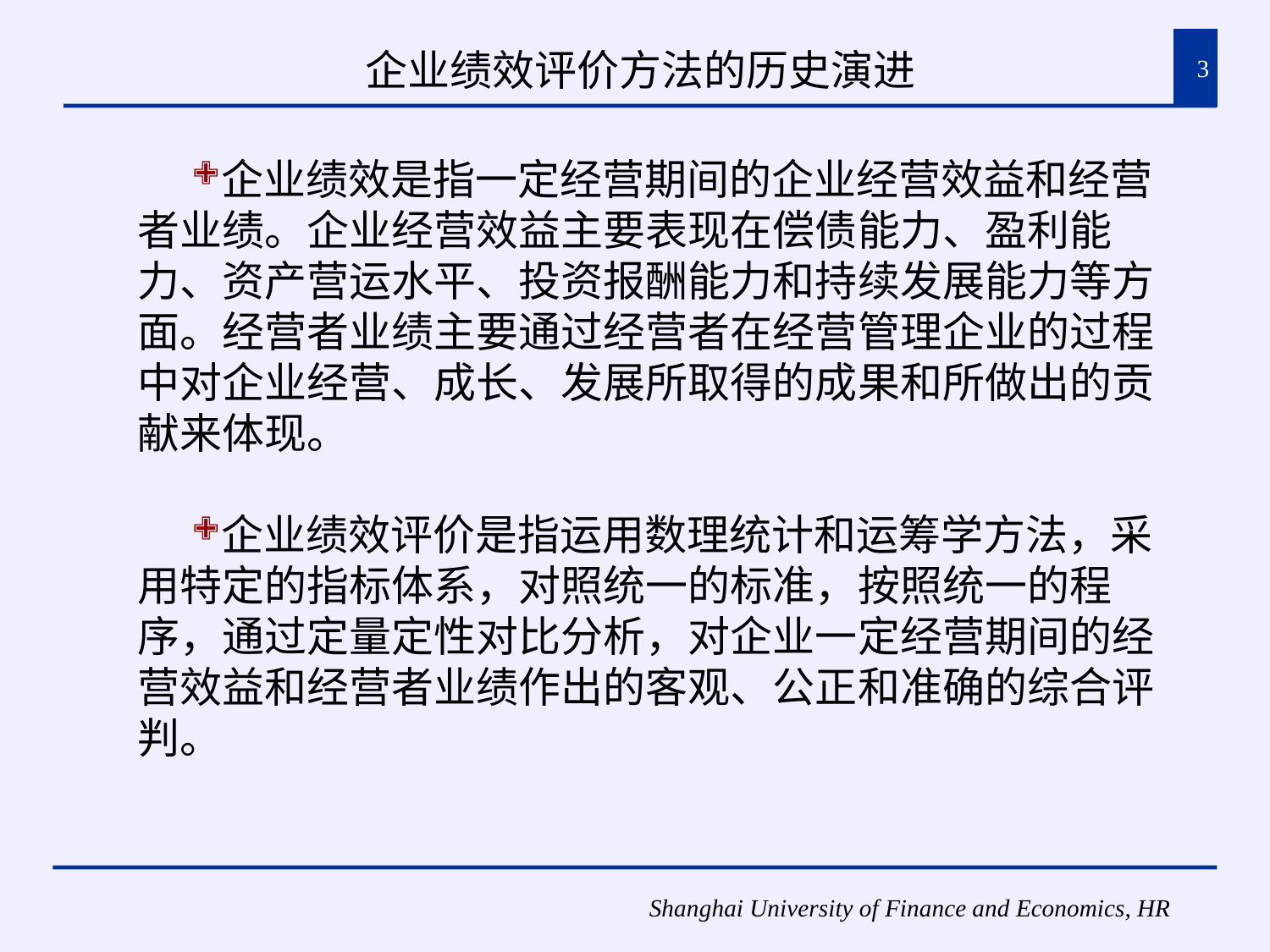

# 企业绩效评价方法的历史演进
3
企业绩效是指一定经营期间的企业经营效益和经营者业绩。企业经营效益主要表现在偿债能力、盈利能力、资产营运水平、投资报酬能力和持续发展能力等方面。经营者业绩主要通过经营者在经营管理企业的过程中对企业经营、成长、发展所取得的成果和所做出的贡献来体现。

企业绩效评价是指运用数理统计和运筹学方法，采用特定的指标体系，对照统一的标准，按照统一的程序，通过定量定性对比分析，对企业一定经营期间的经营效益和经营者业绩作出的客观、公正和准确的综合评判。